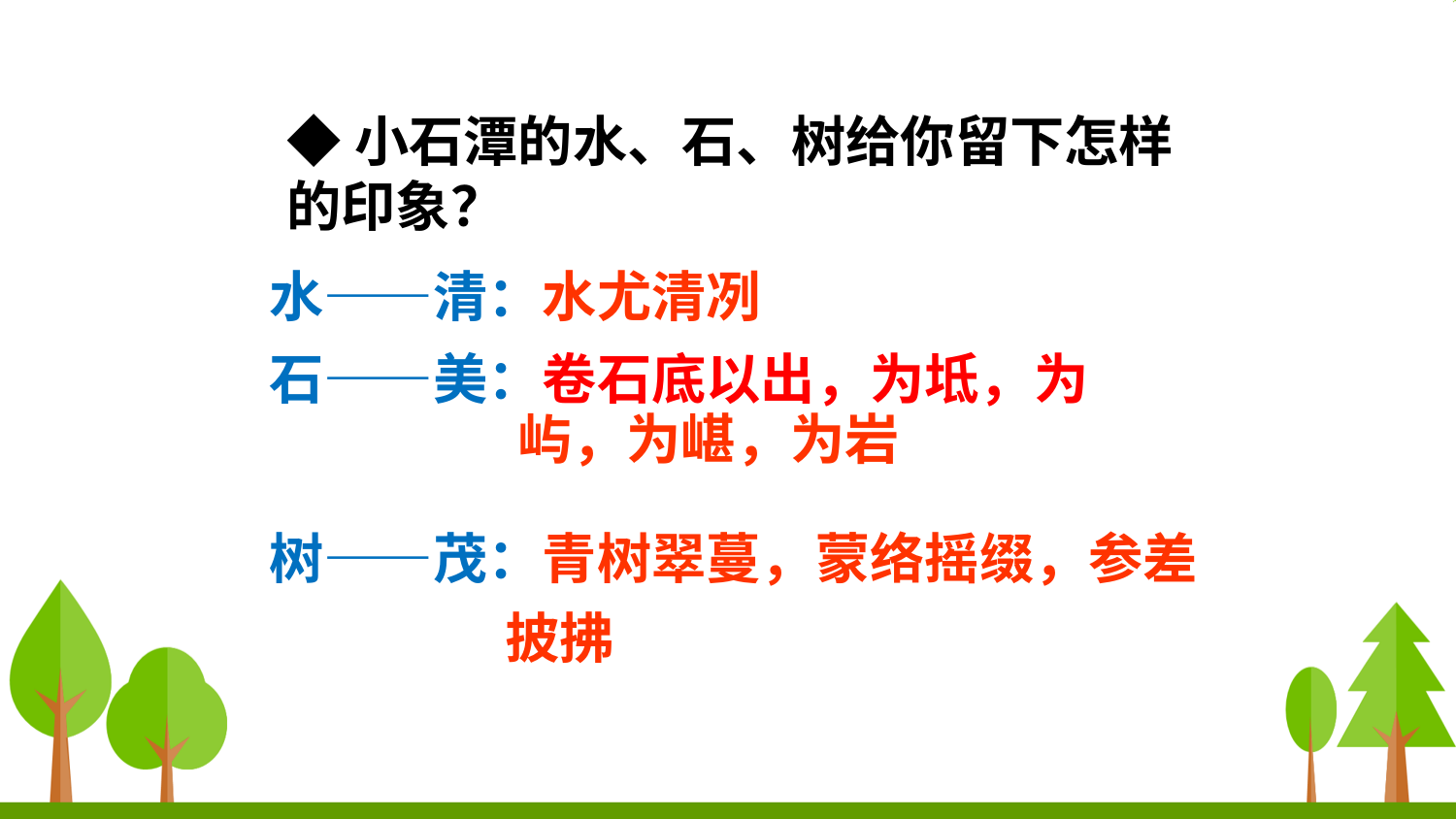

◆小石潭的水、石、树给你留下怎样的印象？
水——清：水尤清冽
石——美：卷石底以出，为坻，为
                   屿，为嵁，为岩
树——茂：青树翠蔓，蒙络摇缀，参差
                  披拂